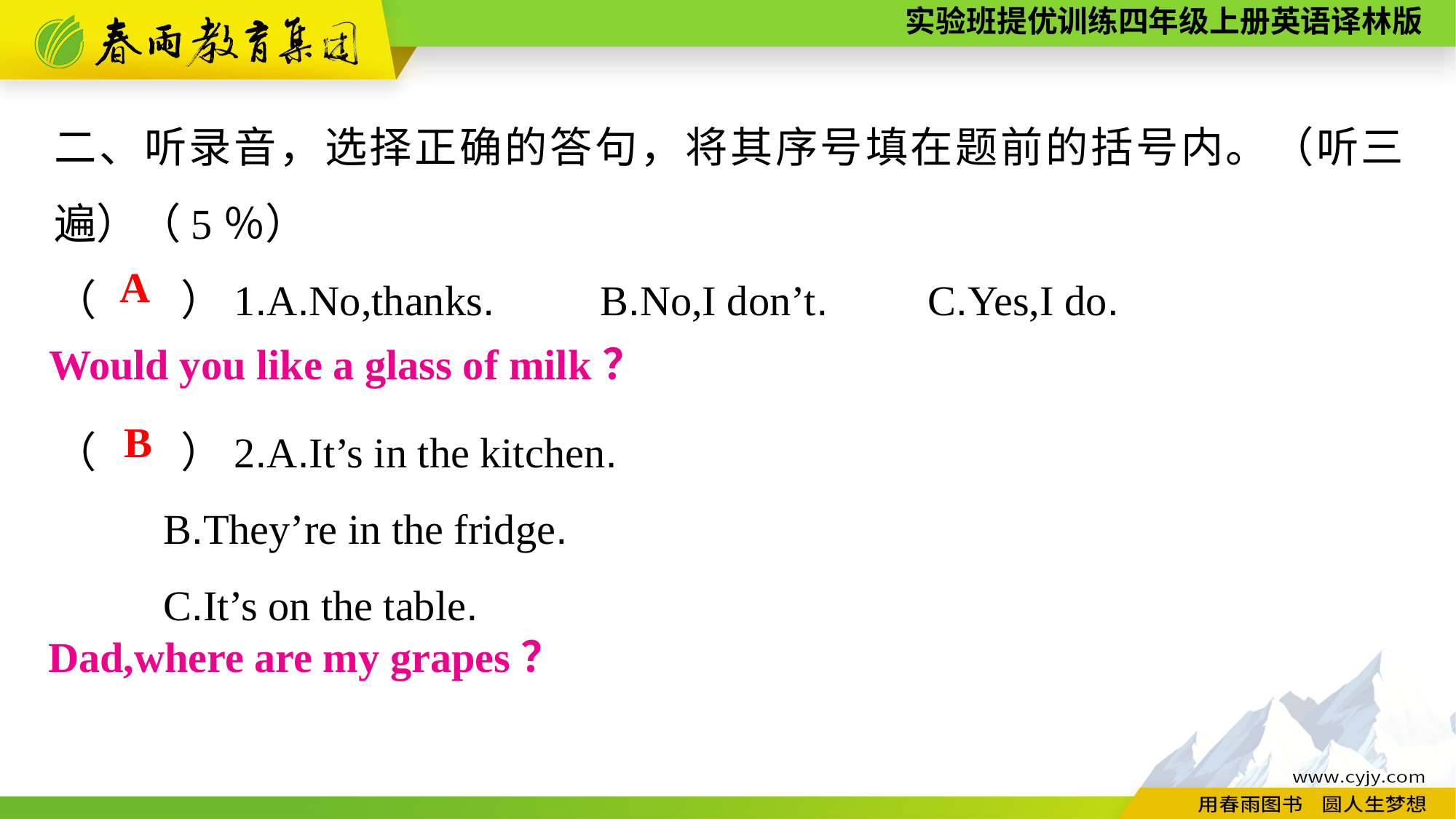

二、听录音，选择正确的答句，将其序号填在题前的括号内。（听三遍）（5％）
（　　）1.A.No,thanks.	B.No,I don’t.	C.Yes,I do.

（　　）2.A.It’s in the kitchen.
	B.They’re in the fridge.
	C.It’s on the table.
A
Would you like a glass of milk？
B
Dad,where are my grapes？